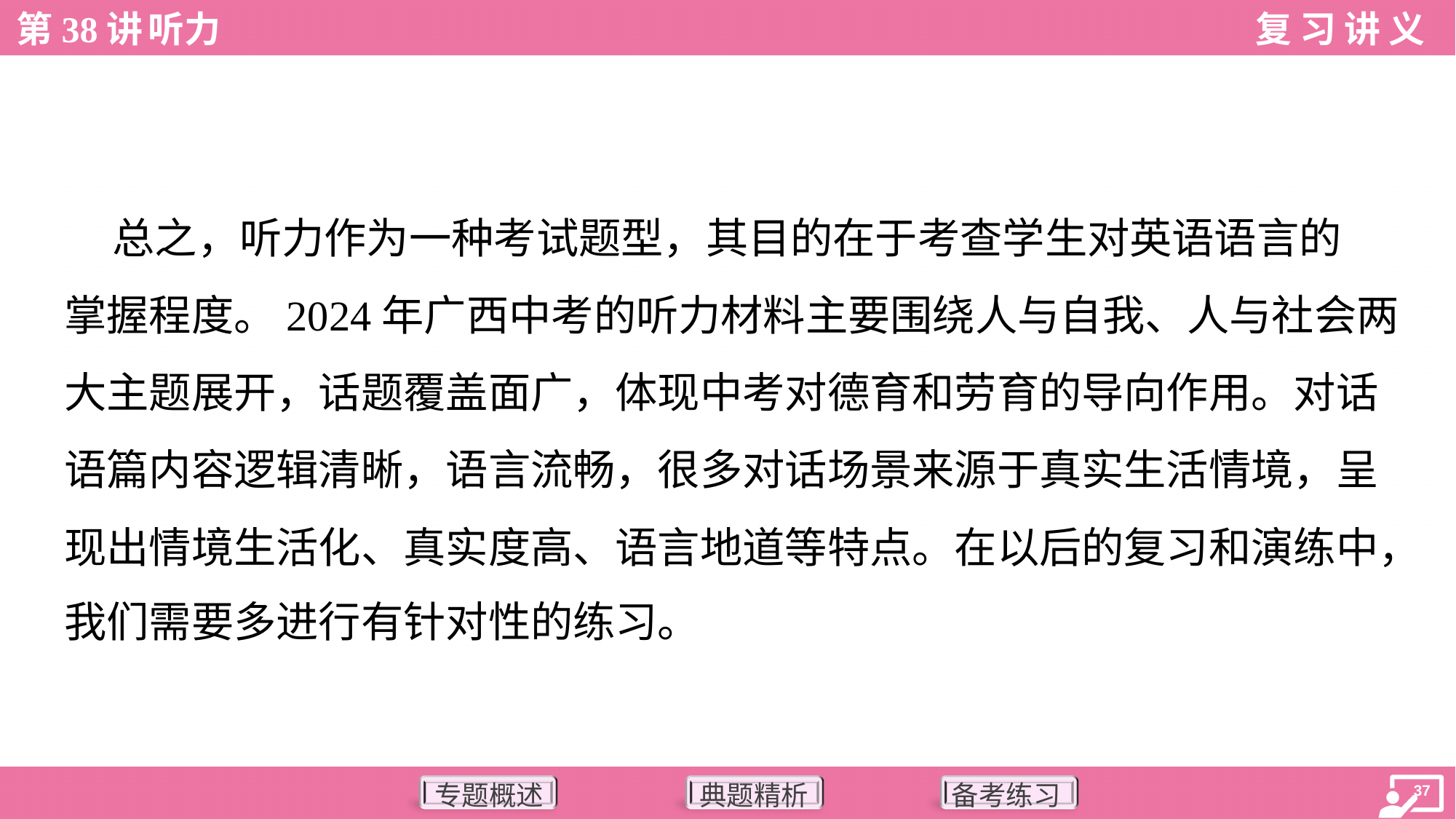

总之，听力作为一种考试题型，其目的在于考查学生对英语语言的
掌握程度。2024年广西中考的听力材料主要围绕人与自我、人与社会两
大主题展开，话题覆盖面广，体现中考对德育和劳育的导向作用。对话
语篇内容逻辑清晰，语言流畅，很多对话场景来源于真实生活情境，呈
现出情境生活化、真实度高、语言地道等特点。在以后的复习和演练中，
我们需要多进行有针对性的练习。